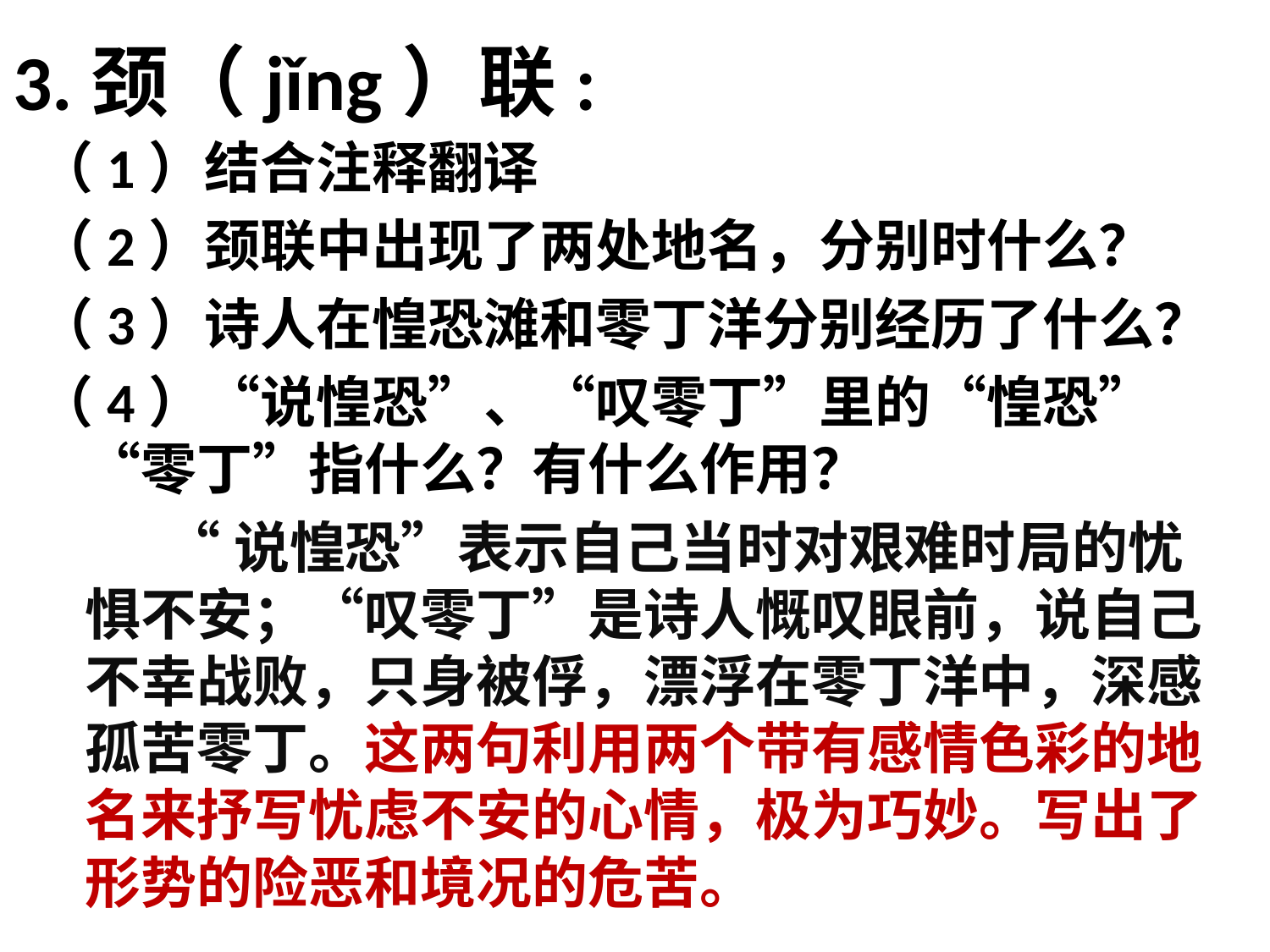

# 3.颈（jǐng）联:
（1）结合注释翻译
（2）颈联中出现了两处地名，分别时什么？
（3）诗人在惶恐滩和零丁洋分别经历了什么？
（4）“说惶恐”、“叹零丁”里的“惶恐”“零丁”指什么？有什么作用？
          “说惶恐”表示自己当时对艰难时局的忧惧不安；“叹零丁”是诗人慨叹眼前，说自己不幸战败，只身被俘，漂浮在零丁洋中，深感孤苦零丁。这两句利用两个带有感情色彩的地名来抒写忧虑不安的心情，极为巧妙。写出了形势的险恶和境况的危苦。